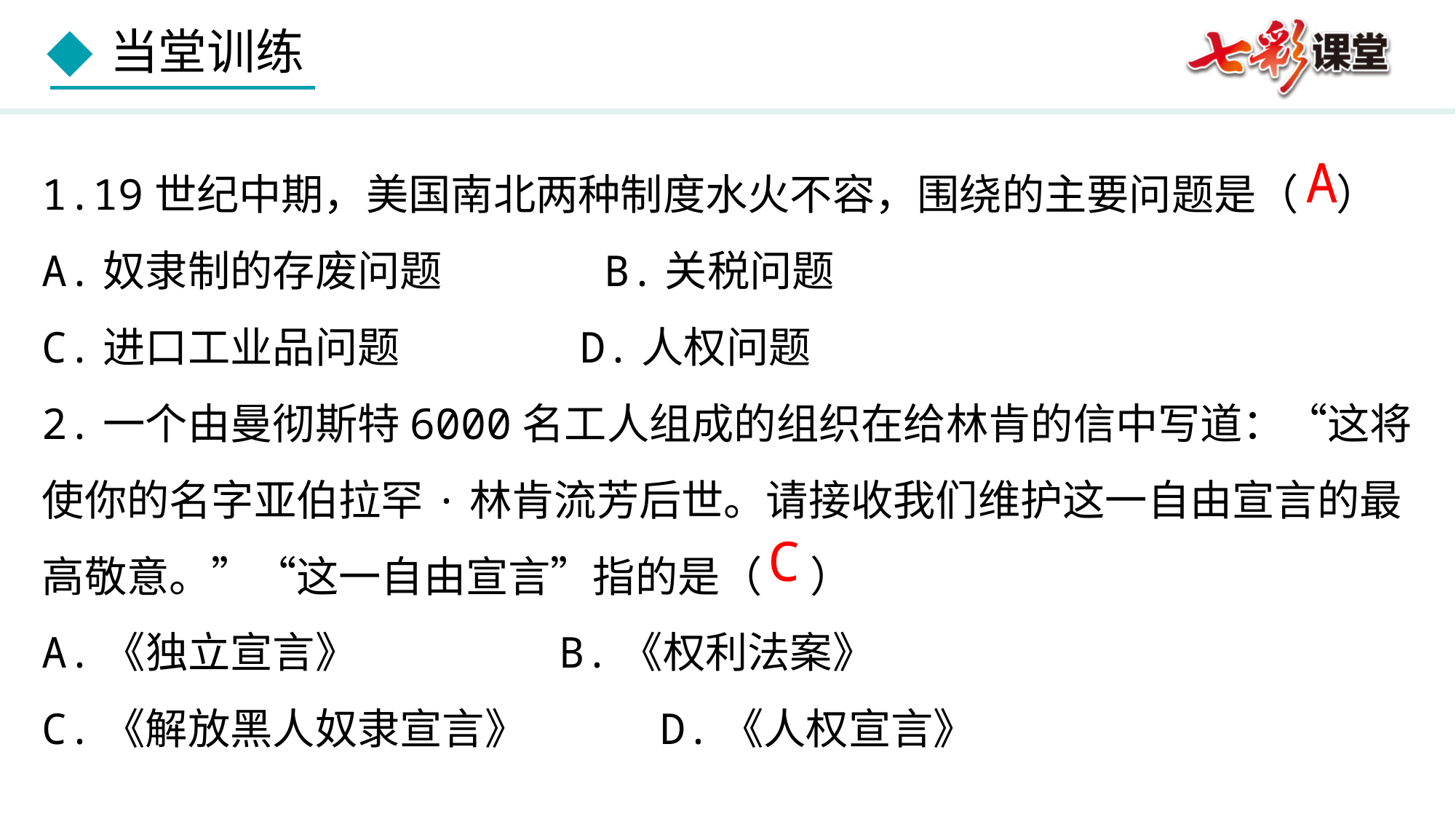

1.19世纪中期，美国南北两种制度水火不容，围绕的主要问题是（    ）
A.奴隶制的存废问题                B.关税问题
C.进口工业品问题                  D.人权问题
2.一个由曼彻斯特6000名工人组成的组织在给林肯的信中写道：“这将使你的名字亚伯拉罕·林肯流芳后世。请接收我们维护这一自由宣言的最高敬意。”“这一自由宣言”指的是（     ）
A.《独立宣言》	                   B.《权利法案》
C.《解放黑人奴隶宣言》             D.《人权宣言》
A
C